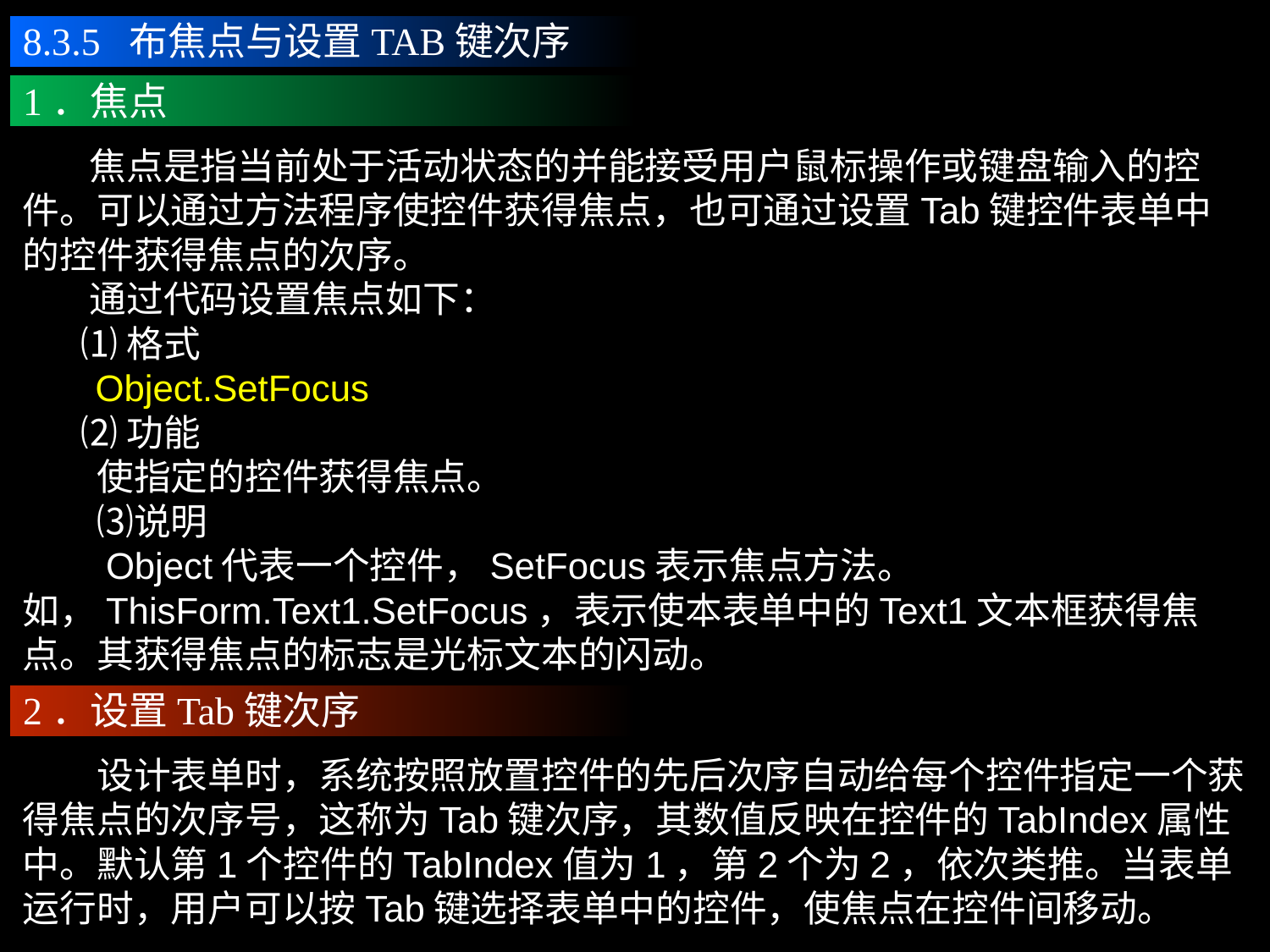

8.3.5  布焦点与设置TAB键次序
1．焦点
       焦点是指当前处于活动状态的并能接受用户鼠标操作或键盘输入的控件。可以通过方法程序使控件获得焦点，也可通过设置Tab键控件表单中的控件获得焦点的次序。
       通过代码设置焦点如下：
       ⑴格式
       Object.SetFocus
       ⑵功能
　　使指定的控件获得焦点。
　　⑶说明
　　Object代表一个控件，SetFocus表示焦点方法。如，ThisForm.Text1.SetFocus，表示使本表单中的Text1文本框获得焦点。其获得焦点的标志是光标文本的闪动。
2．设置Tab键次序
　　设计表单时，系统按照放置控件的先后次序自动给每个控件指定一个获得焦点的次序号，这称为Tab键次序，其数值反映在控件的TabIndex属性中。默认第1个控件的TabIndex值为1，第2个为2，依次类推。当表单运行时，用户可以按Tab键选择表单中的控件，使焦点在控件间移动。